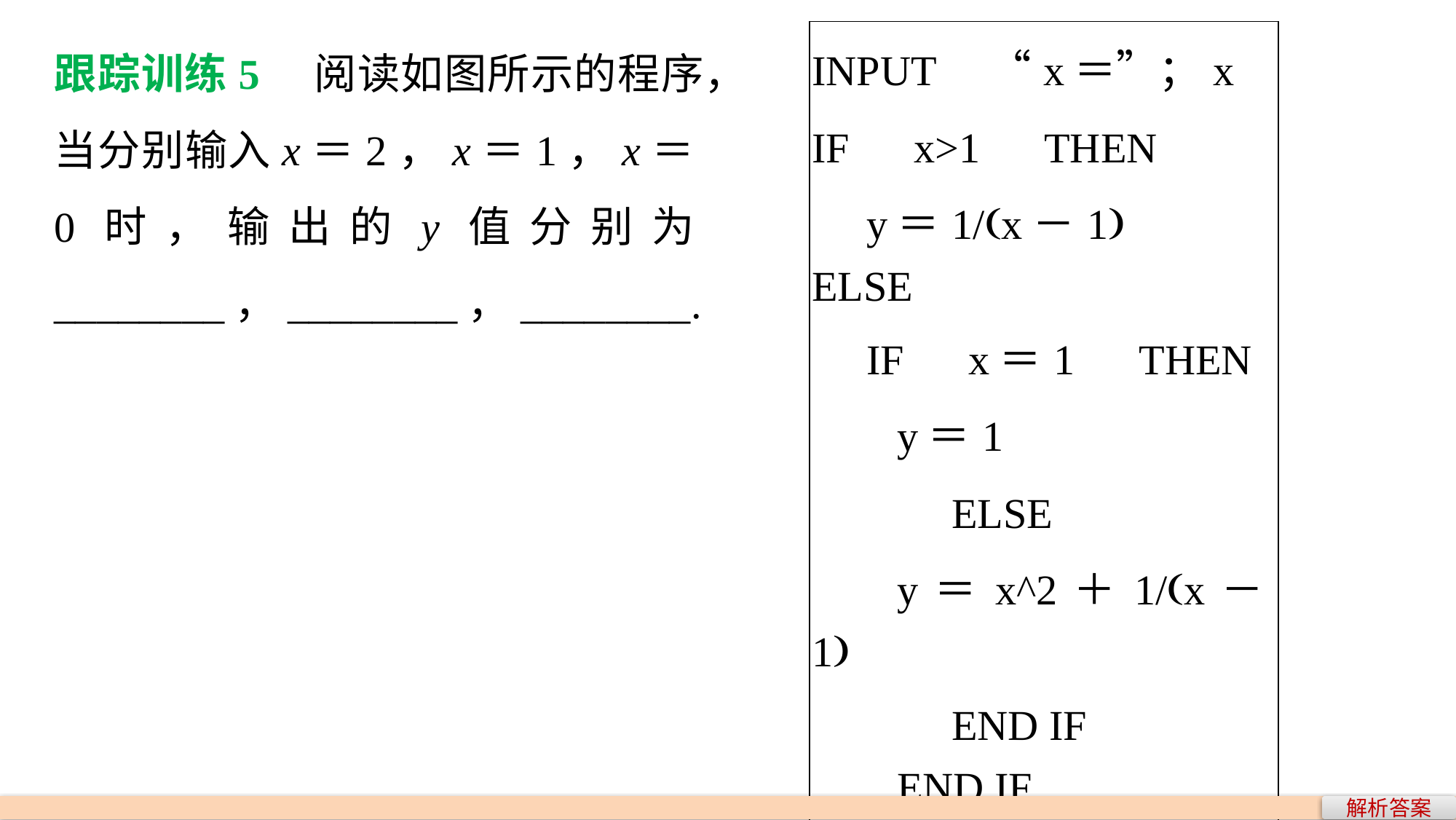

跟踪训练5　阅读如图所示的程序，当分别输入x＝2，x＝1，x＝0时，输出的y值分别为________，________，________.
| INPUT　“x＝”；x IF　x>1　THEN 　y＝1/(x－1) ELSE 　IF　x＝1　THEN y＝1 　ELSE y＝x^2＋1/(x－1) 　END IF END IF PRINT　y END |
| --- |
解析答案